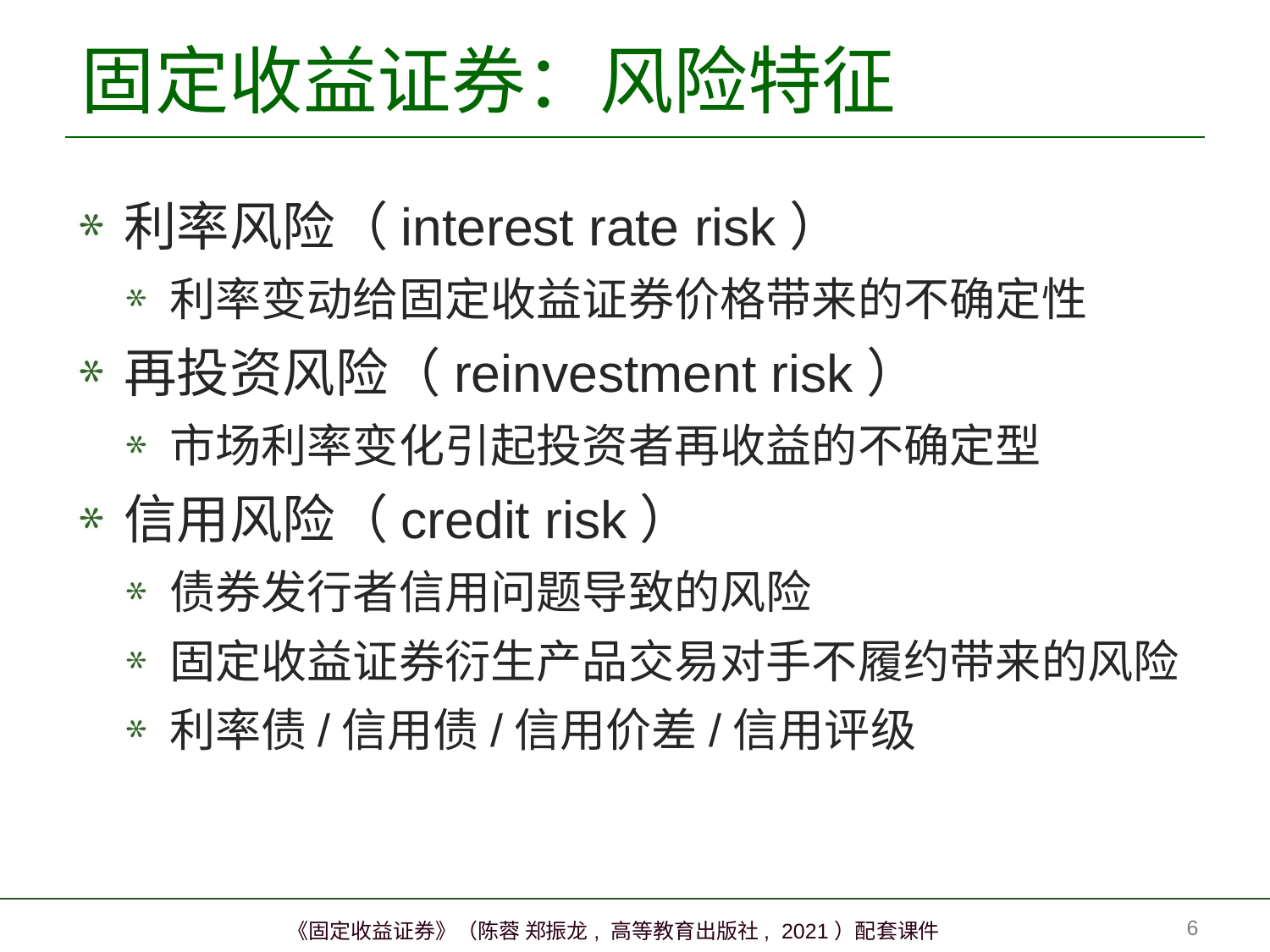

# 固定收益证券：风险特征
利率风险（interest rate risk）
利率变动给固定收益证券价格带来的不确定性
再投资风险（reinvestment risk）
市场利率变化引起投资者再收益的不确定型
信用风险（credit risk）
债券发行者信用问题导致的风险
固定收益证券衍生产品交易对手不履约带来的风险
利率债/信用债/信用价差/信用评级

6